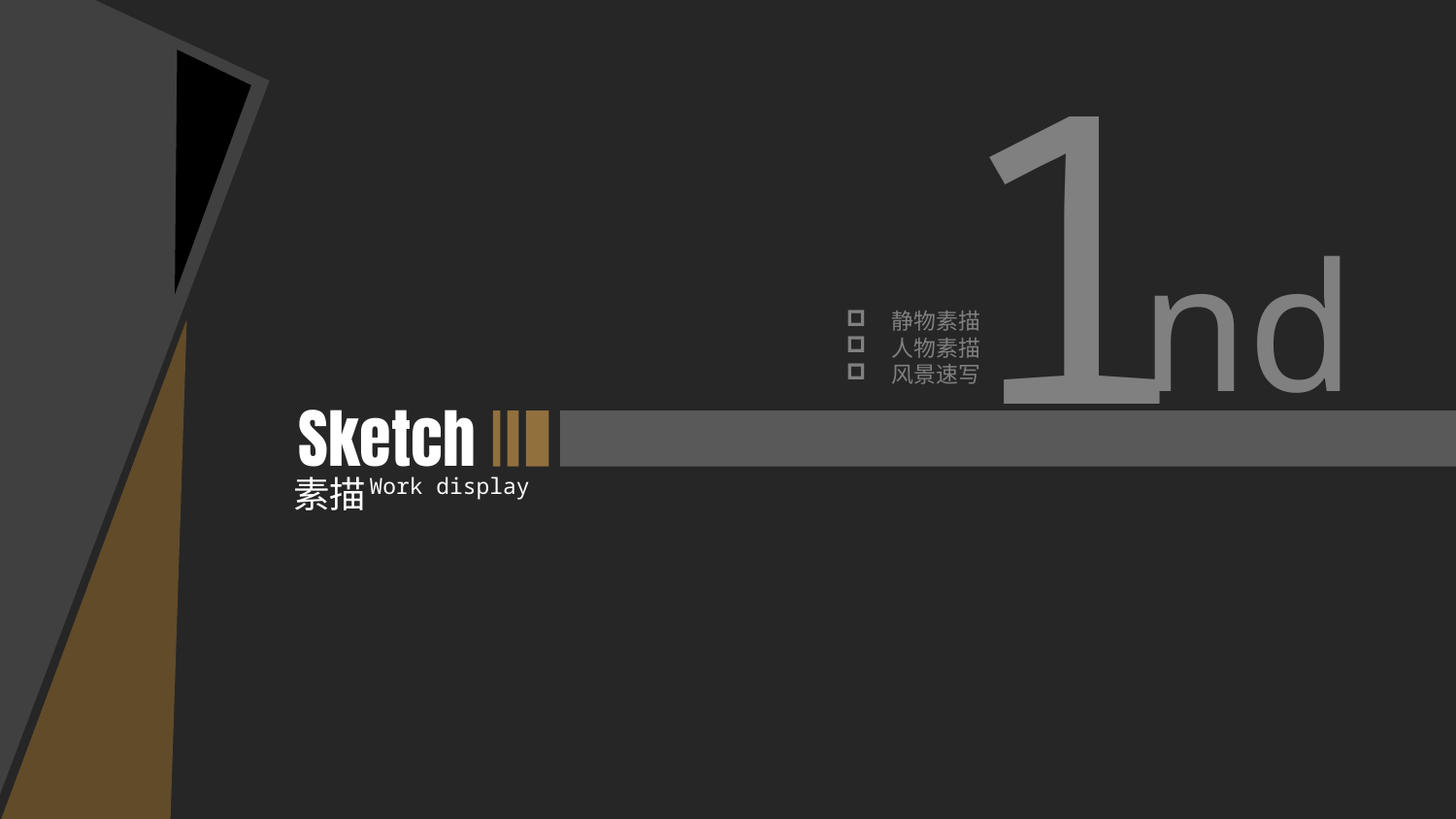

1

nd
静物素描
人物素描
风景速写

Sketch

Work display
素描